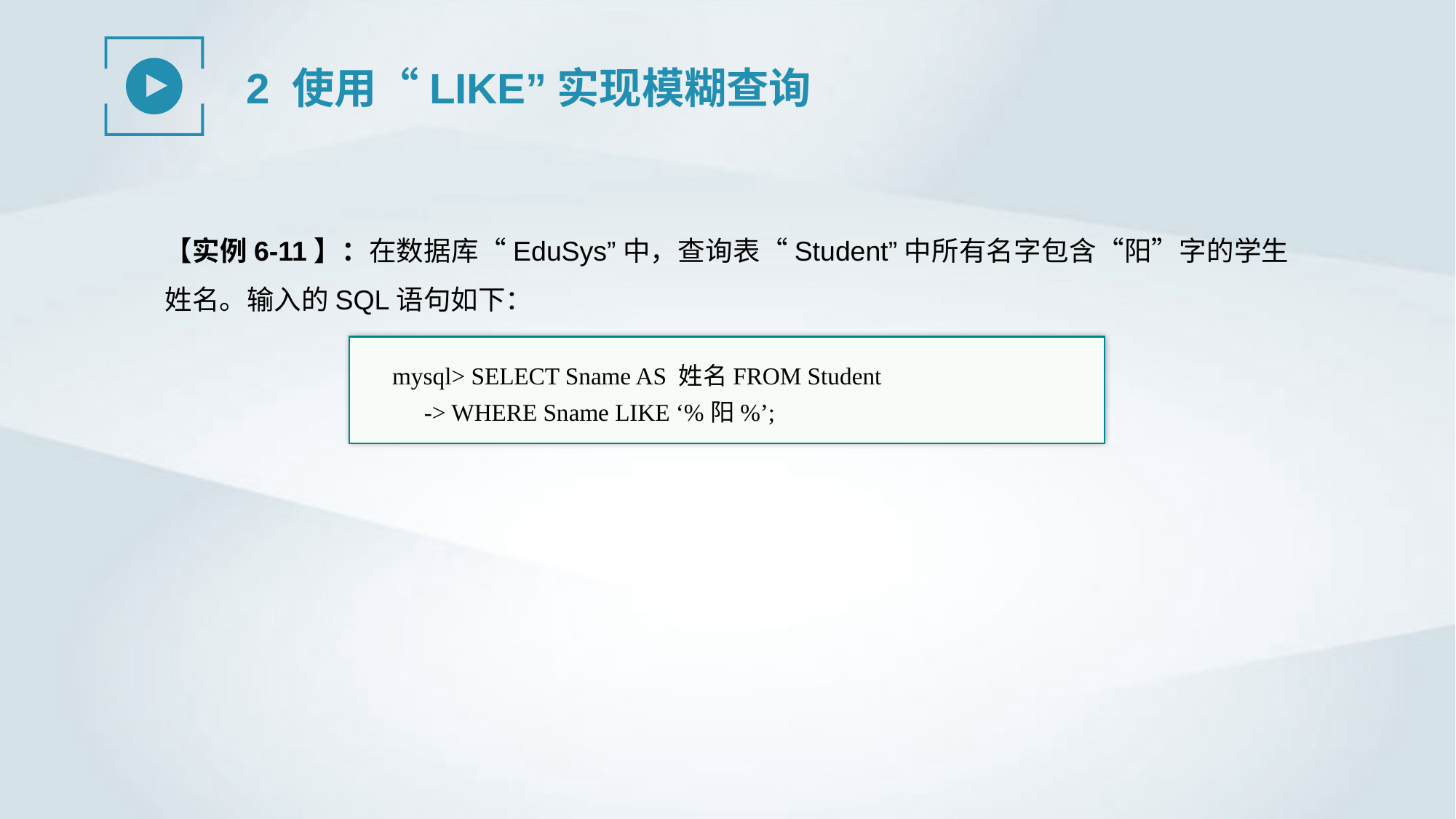

2 使用“LIKE”实现模糊查询
【实例6-11】：在数据库“EduSys”中，查询表“Student”中所有名字包含“阳”字的学生姓名。输入的SQL语句如下：
mysql> SELECT Sname AS 姓名FROM Student
-> WHERE Sname LIKE ‘%阳%’;